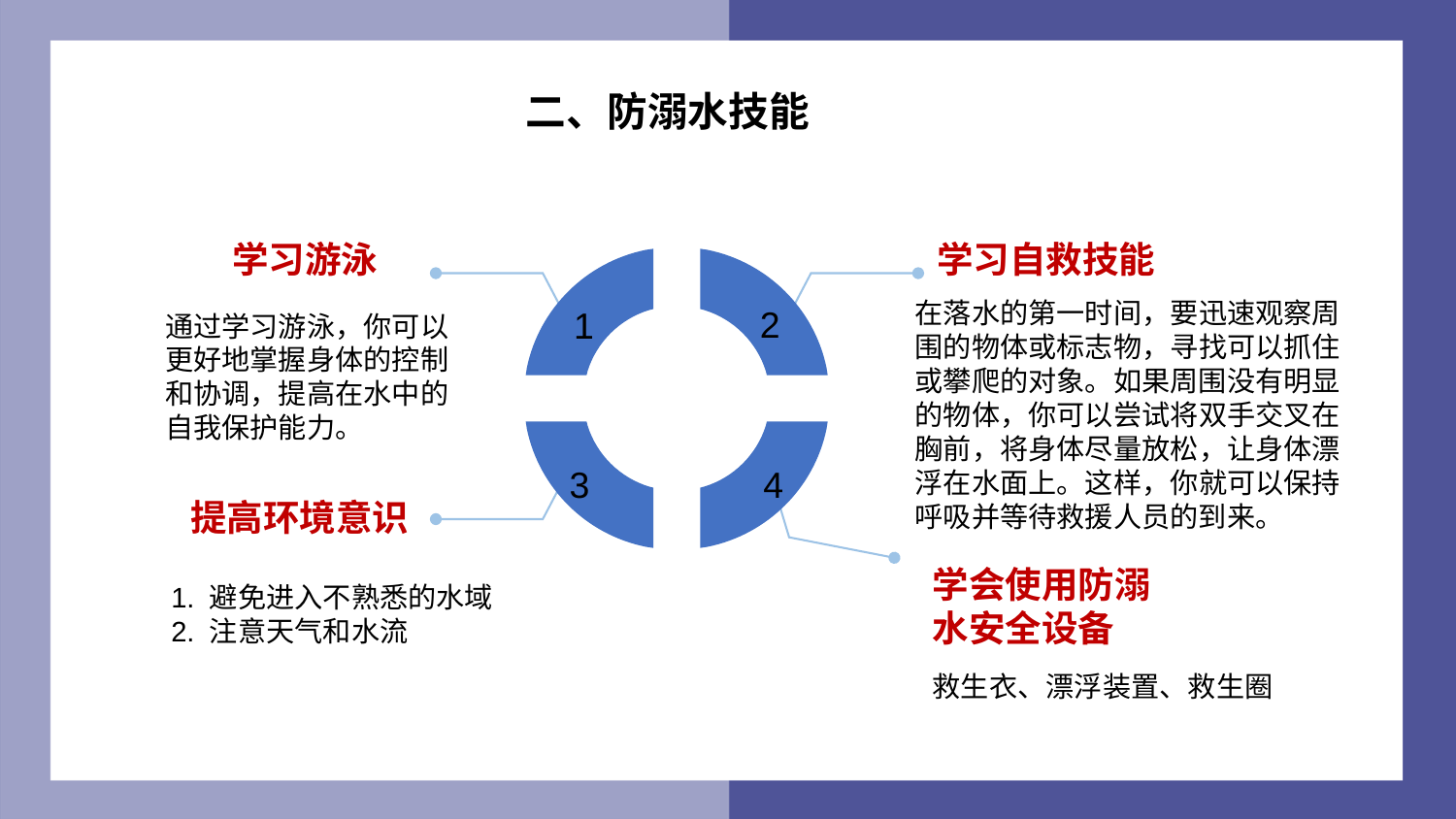

二、防溺水技能

学习游泳

学习自救技能
2
1
3
4
提高环境意识
学会使用防溺水安全设备
在落水的第一时间，要迅速观察周
围的物体或标志物，寻找可以抓住或攀爬的对象。如果周围没有明显的物体，你可以尝试将双手交叉在胸前，将身体尽量放松，让身体漂浮在水面上。这样，你就可以保持呼吸并等待救援人员的到来。
通过学习游泳，你可以更好地掌握身体的控制和协调，提高在水中的自我保护能力。
1. 避免进入不熟悉的水域
2. 注意天气和水流
救生衣、漂浮装置、救生圈